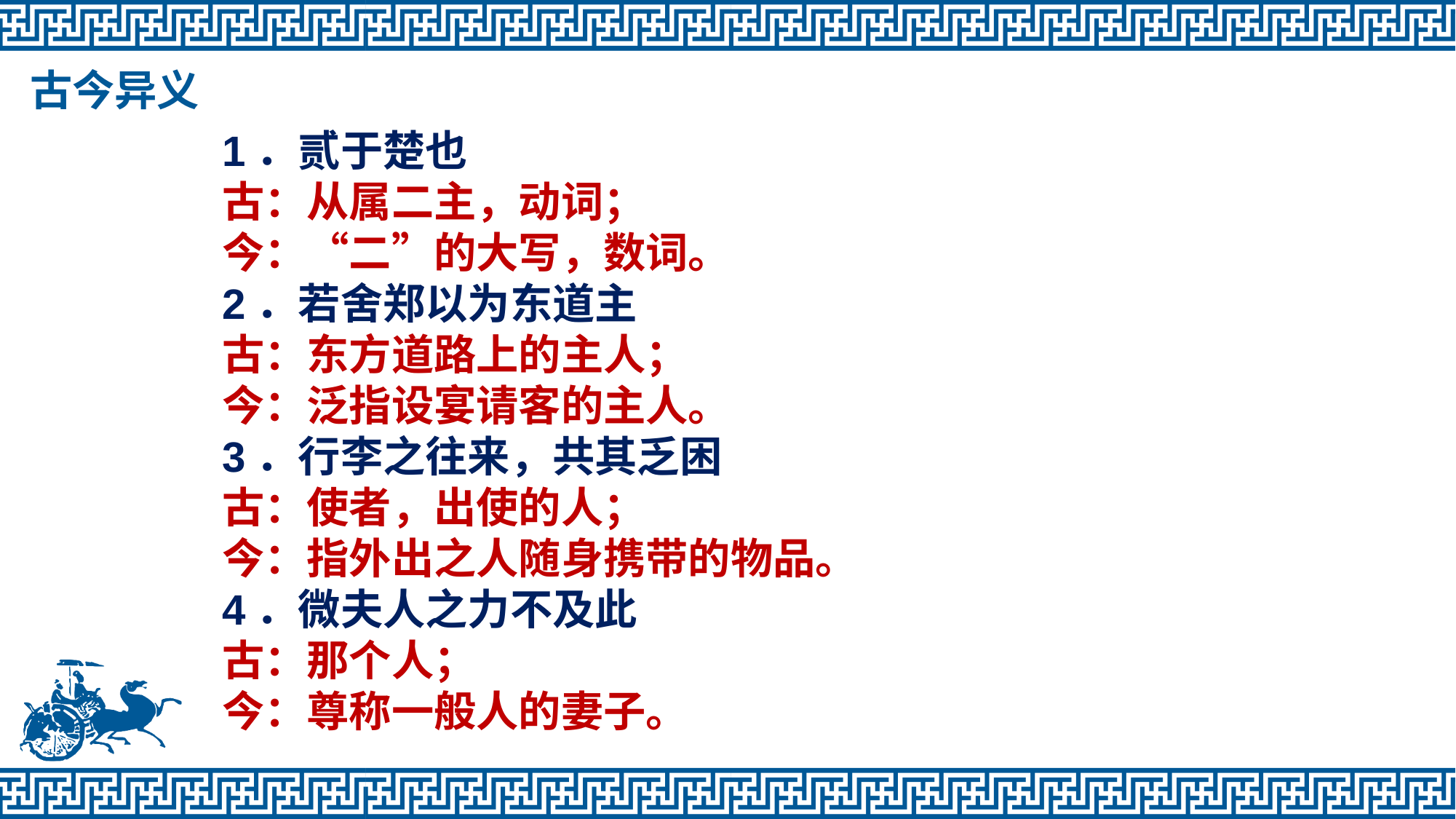

古今异义
1．贰于楚也
古：从属二主，动词；
今：“二”的大写，数词。
2．若舍郑以为东道主
古：东方道路上的主人；
今：泛指设宴请客的主人。
3．行李之往来，共其乏困
古：使者，出使的人；
今：指外出之人随身携带的物品。
4．微夫人之力不及此
古：那个人；
今：尊称一般人的妻子。